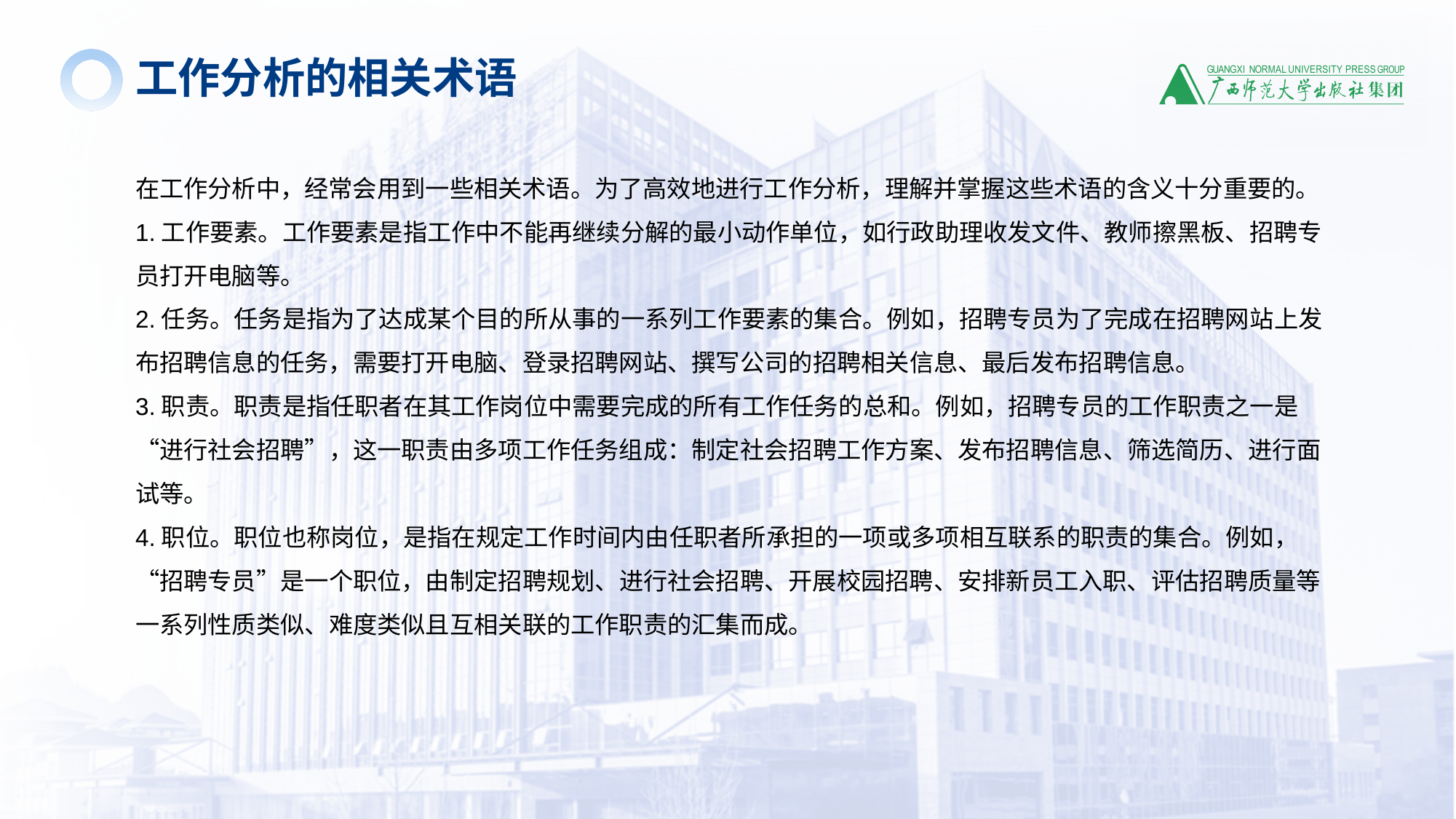

工作分析的相关术语

在工作分析中，经常会用到一些相关术语。为了高效地进行工作分析，理解并掌握这些术语的含义十分重要的。
1.工作要素。工作要素是指工作中不能再继续分解的最小动作单位，如行政助理收发文件、教师擦黑板、招聘专员打开电脑等。
2.任务。任务是指为了达成某个目的所从事的一系列工作要素的集合。例如，招聘专员为了完成在招聘网站上发布招聘信息的任务，需要打开电脑、登录招聘网站、撰写公司的招聘相关信息、最后发布招聘信息。
3.职责。职责是指任职者在其工作岗位中需要完成的所有工作任务的总和。例如，招聘专员的工作职责之一是“进行社会招聘”，这一职责由多项工作任务组成：制定社会招聘工作方案、发布招聘信息、筛选简历、进行面试等。
4.职位。职位也称岗位，是指在规定工作时间内由任职者所承担的一项或多项相互联系的职责的集合。例如，“招聘专员”是一个职位，由制定招聘规划、进行社会招聘、开展校园招聘、安排新员工入职、评估招聘质量等一系列性质类似、难度类似且互相关联的工作职责的汇集而成。